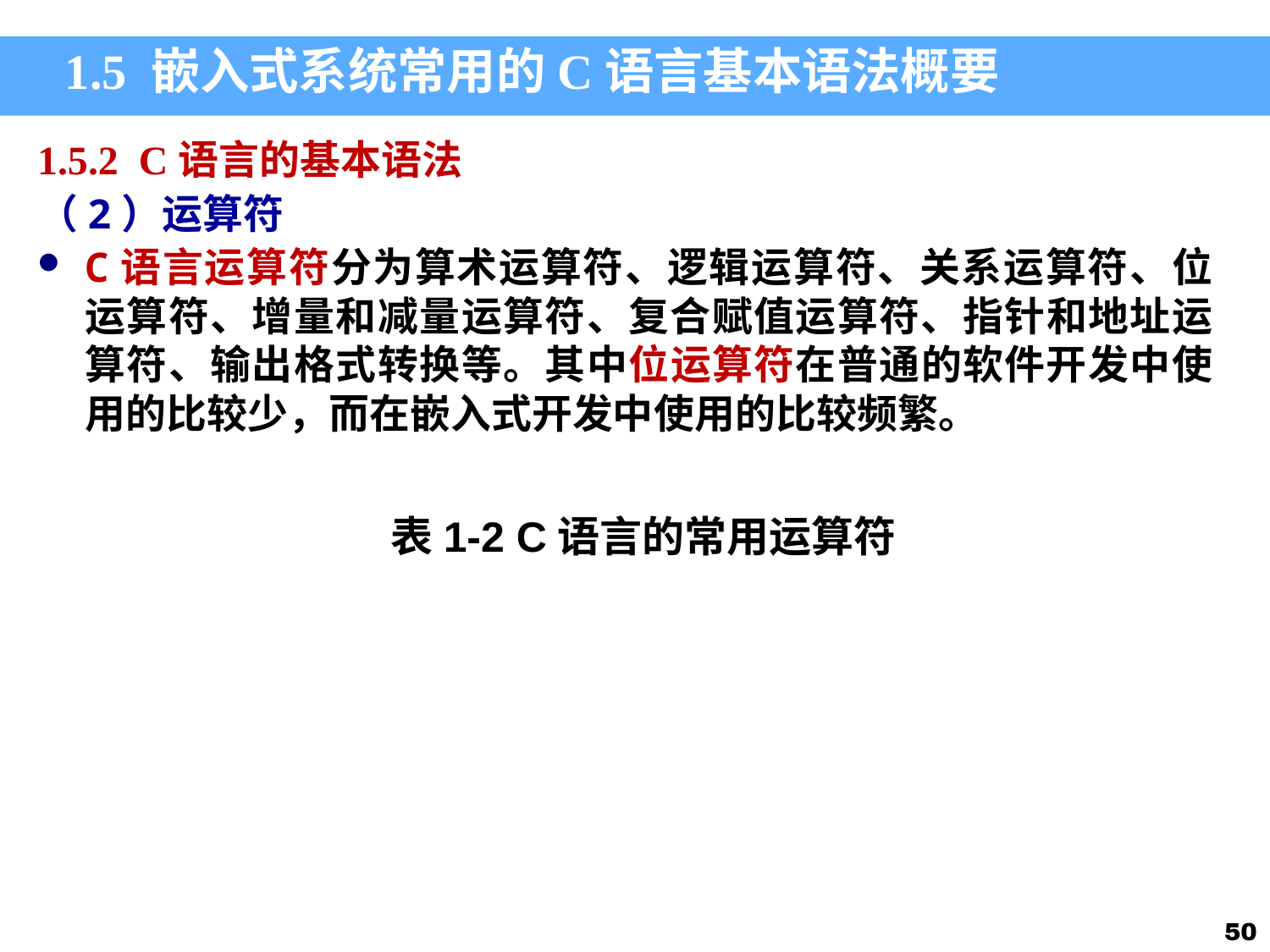

1.5 嵌入式系统常用的C语言基本语法概要
1.5.2  C语言的基本语法
（2）运算符
C语言运算符分为算术运算符、逻辑运算符、关系运算符、位运算符、增量和减量运算符、复合赋值运算符、指针和地址运算符、输出格式转换等。其中位运算符在普通的软件开发中使用的比较少，而在嵌入式开发中使用的比较频繁。
表1-2 C语言的常用运算符

50